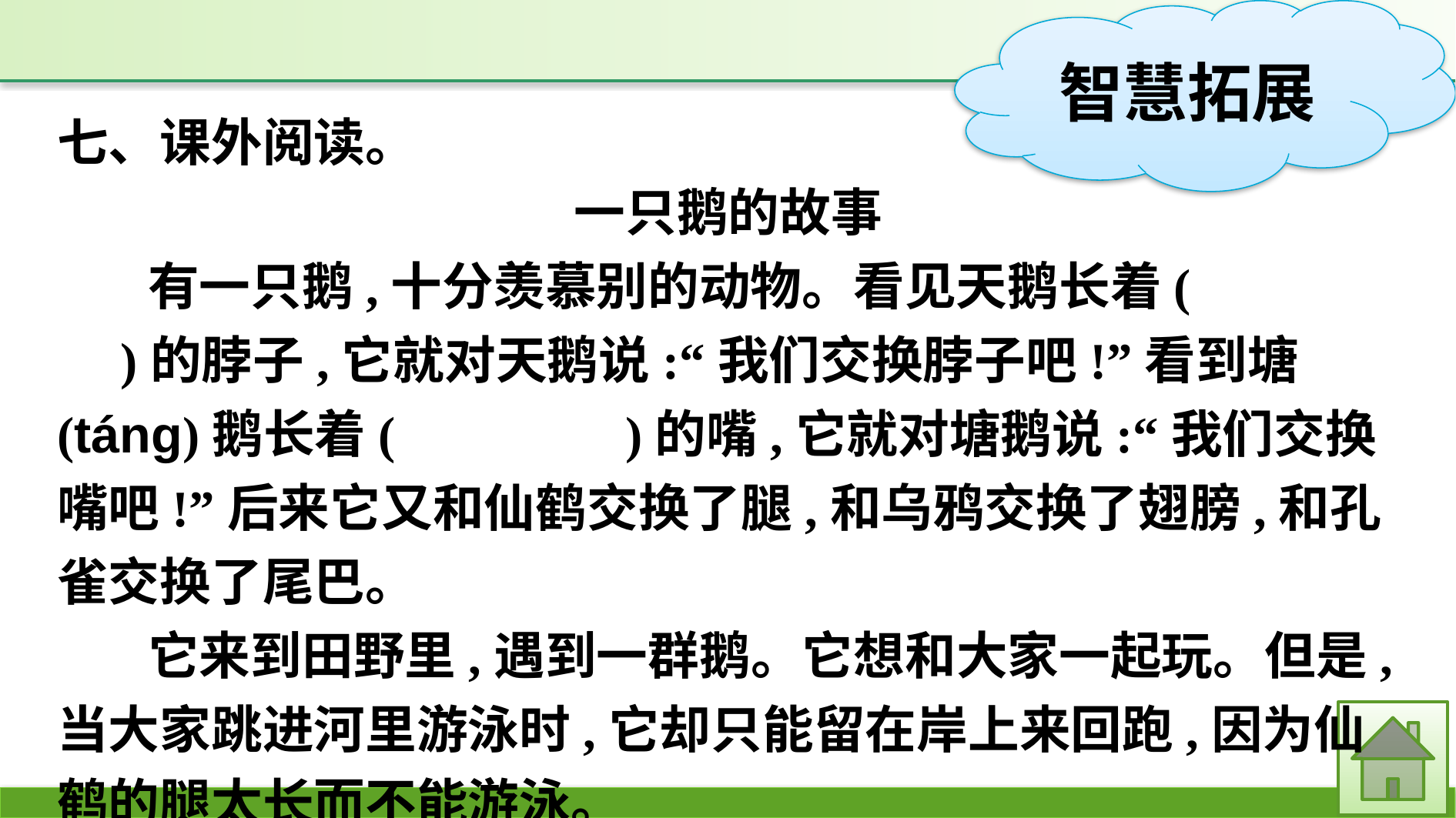

七、课外阅读。
一只鹅的故事
有一只鹅,十分羡慕别的动物。看见天鹅长着(　　　　)的脖子,它就对天鹅说:“我们交换脖子吧!”看到塘(táng)鹅长着(　　　　)的嘴,它就对塘鹅说:“我们交换嘴吧!”后来它又和仙鹤交换了腿,和乌鸦交换了翅膀,和孔雀交换了尾巴。
它来到田野里,遇到一群鹅。它想和大家一起玩。但是,当大家跳进河里游泳时,它却只能留在岸上来回跑,因为仙鹤的腿太长而不能游泳。